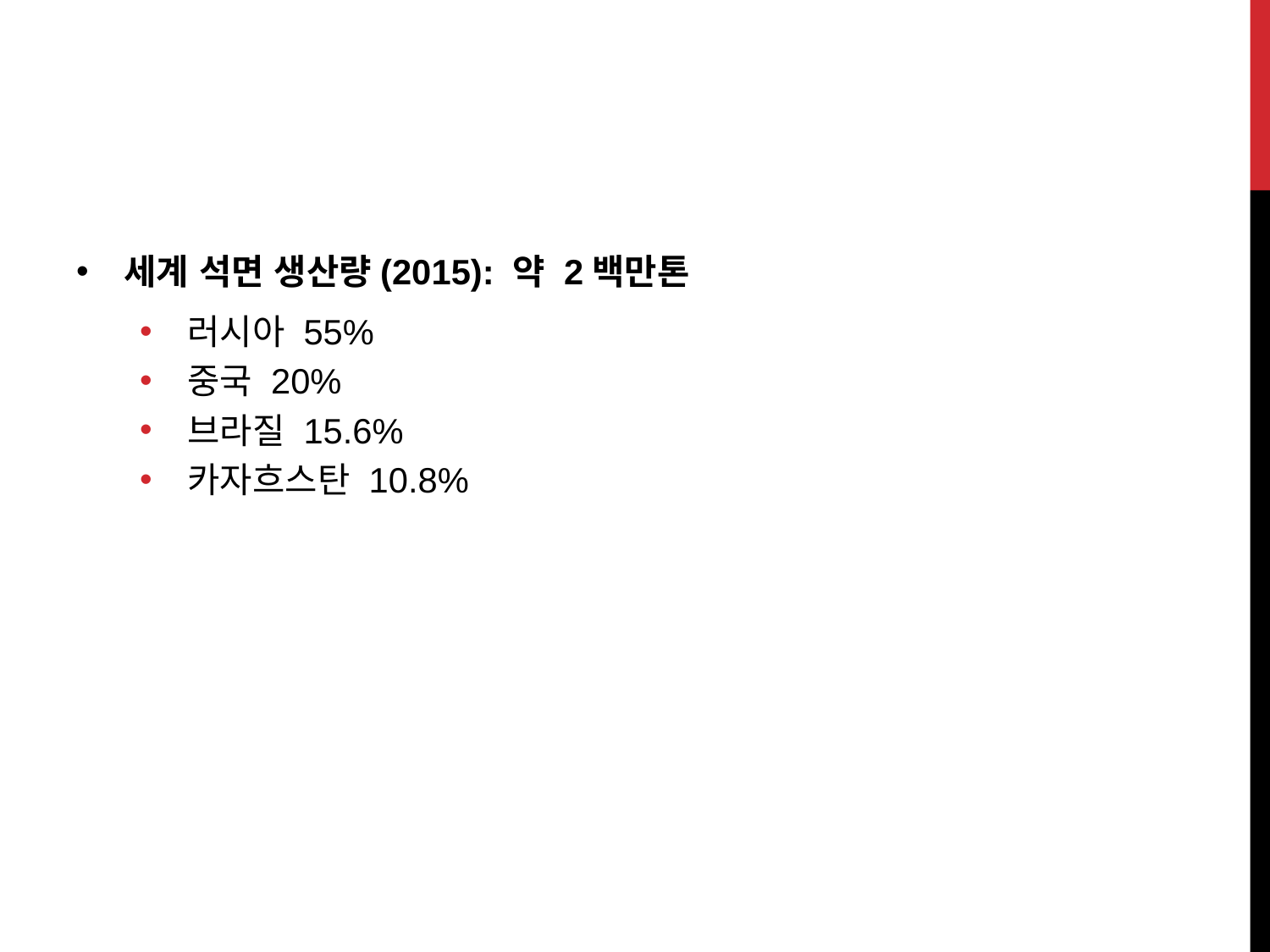

세계 석면 생산량(2015): 약 2백만톤
러시아 55%
중국 20%
브라질 15.6%
카자흐스탄 10.8%